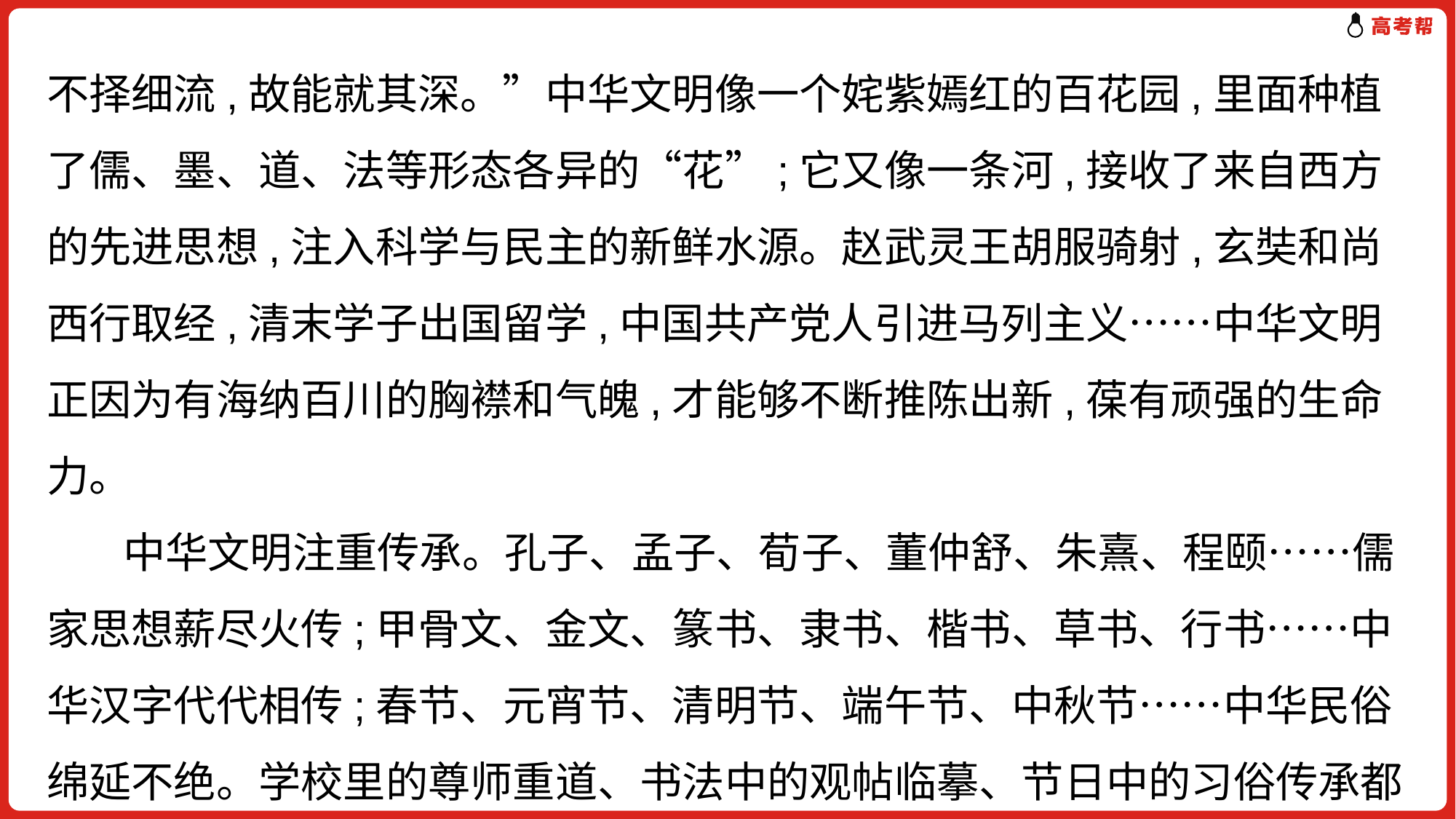

不择细流,故能就其深。”中华文明像一个姹紫嫣红的百花园,里面种植了儒、墨、道、法等形态各异的“花”;它又像一条河,接收了来自西方的先进思想,注入科学与民主的新鲜水源。赵武灵王胡服骑射,玄奘和尚西行取经,清末学子出国留学,中国共产党人引进马列主义……中华文明正因为有海纳百川的胸襟和气魄,才能够不断推陈出新,葆有顽强的生命力。
       中华文明注重传承。孔子、孟子、荀子、董仲舒、朱熹、程颐……儒家思想薪尽火传;甲骨文、金文、篆书、隶书、楷书、草书、行书……中华汉字代代相传;春节、元宵节、清明节、端午节、中秋节……中华民俗绵延不绝。学校里的尊师重道、书法中的观帖临摹、节日中的习俗传承都是中